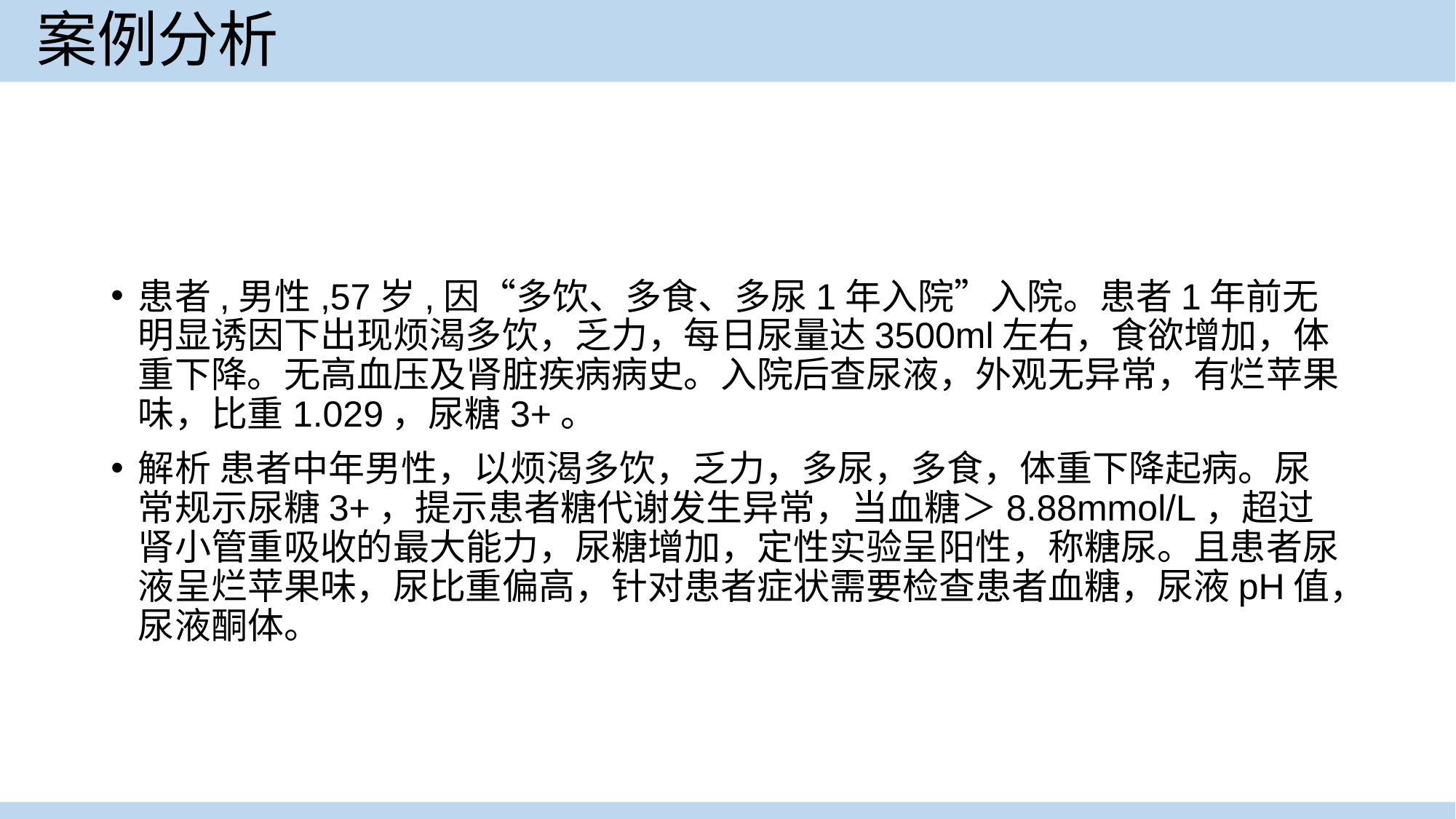

案例分析

患者,男性,57岁,因“多饮、多食、多尿1年入院”入院。患者1年前无明显诱因下出现烦渴多饮，乏力，每日尿量达3500ml左右，食欲增加，体重下降。无高血压及肾脏疾病病史。入院后查尿液，外观无异常，有烂苹果味，比重1.029，尿糖3+。
解析 患者中年男性，以烦渴多饮，乏力，多尿，多食，体重下降起病。尿常规示尿糖3+，提示患者糖代谢发生异常，当血糖＞8.88mmol/L，超过肾小管重吸收的最大能力，尿糖增加，定性实验呈阳性，称糖尿。且患者尿液呈烂苹果味，尿比重偏高，针对患者症状需要检查患者血糖，尿液pH值，尿液酮体。